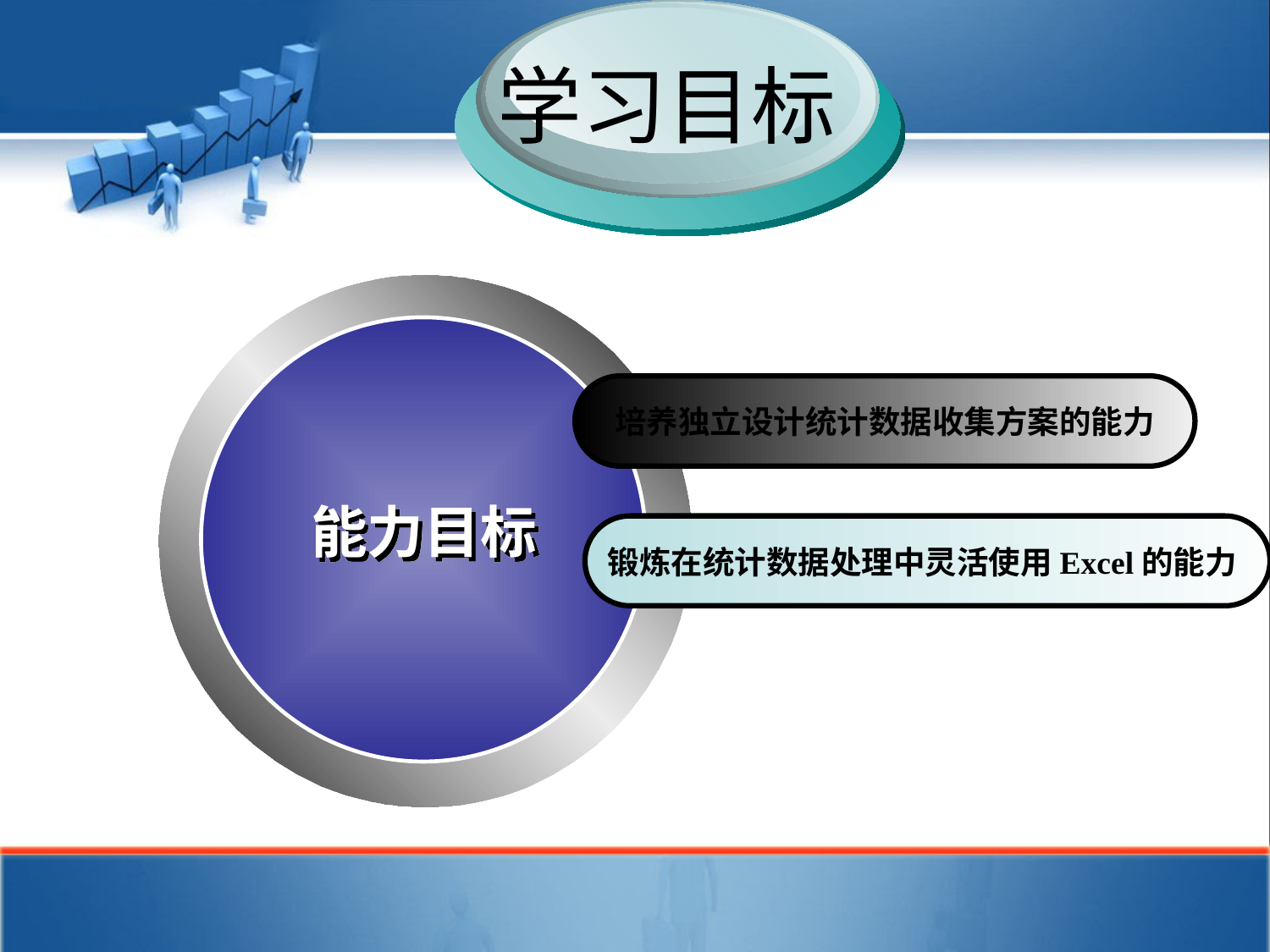

学习目标

培养独立设计统计数据收集方案的能力

能力目标

锻炼在统计数据处理中灵活使用Excel的能力